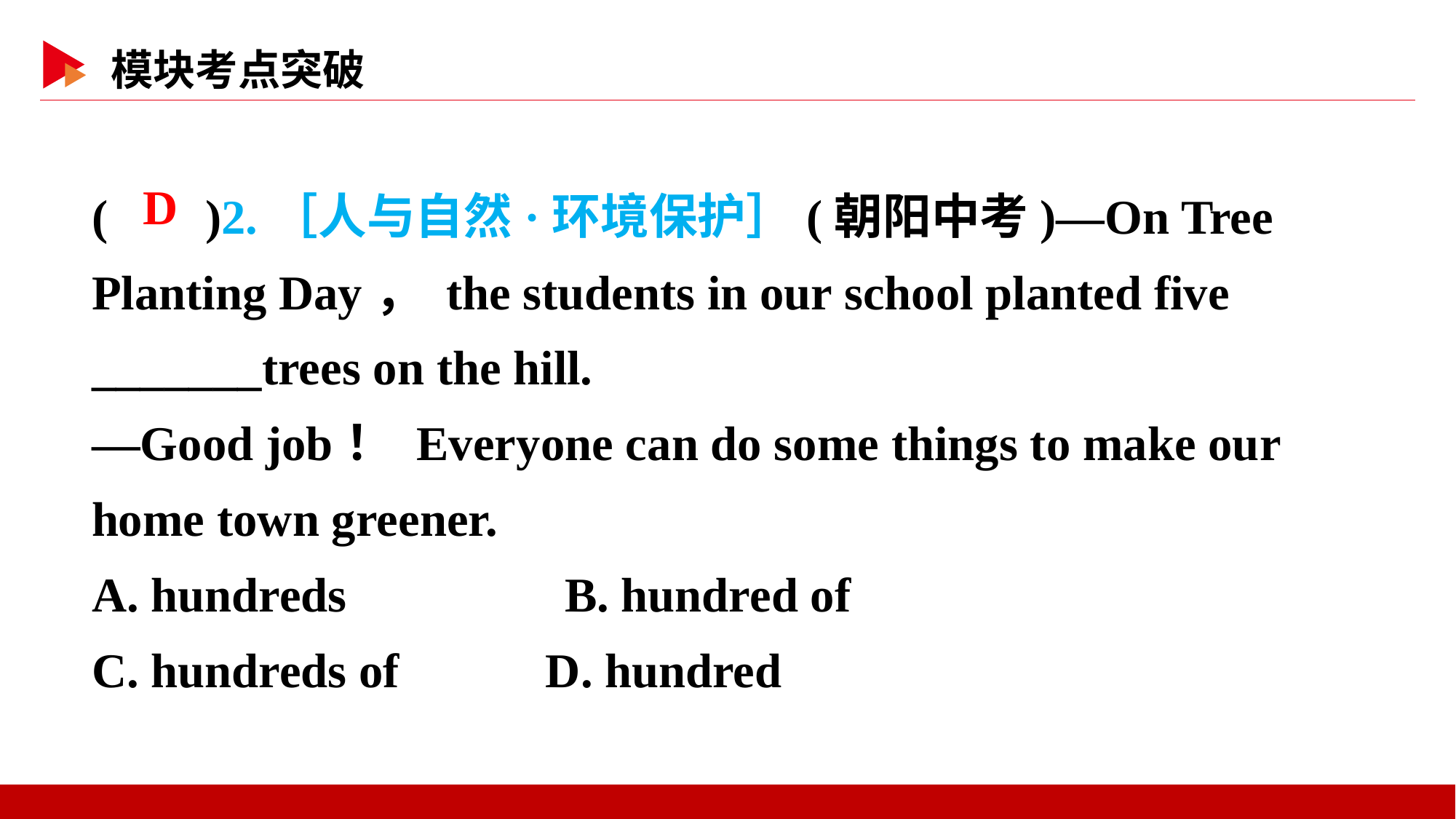

(        )2.［人与自然·环境保护］(朝阳中考)—On Tree Planting Day， the students in our school planted five _______trees on the hill.
—Good job！ Everyone can do some things to make our home town greener.
A. hundreds　　　　B. hundred of
C. hundreds of            D. hundred
   D